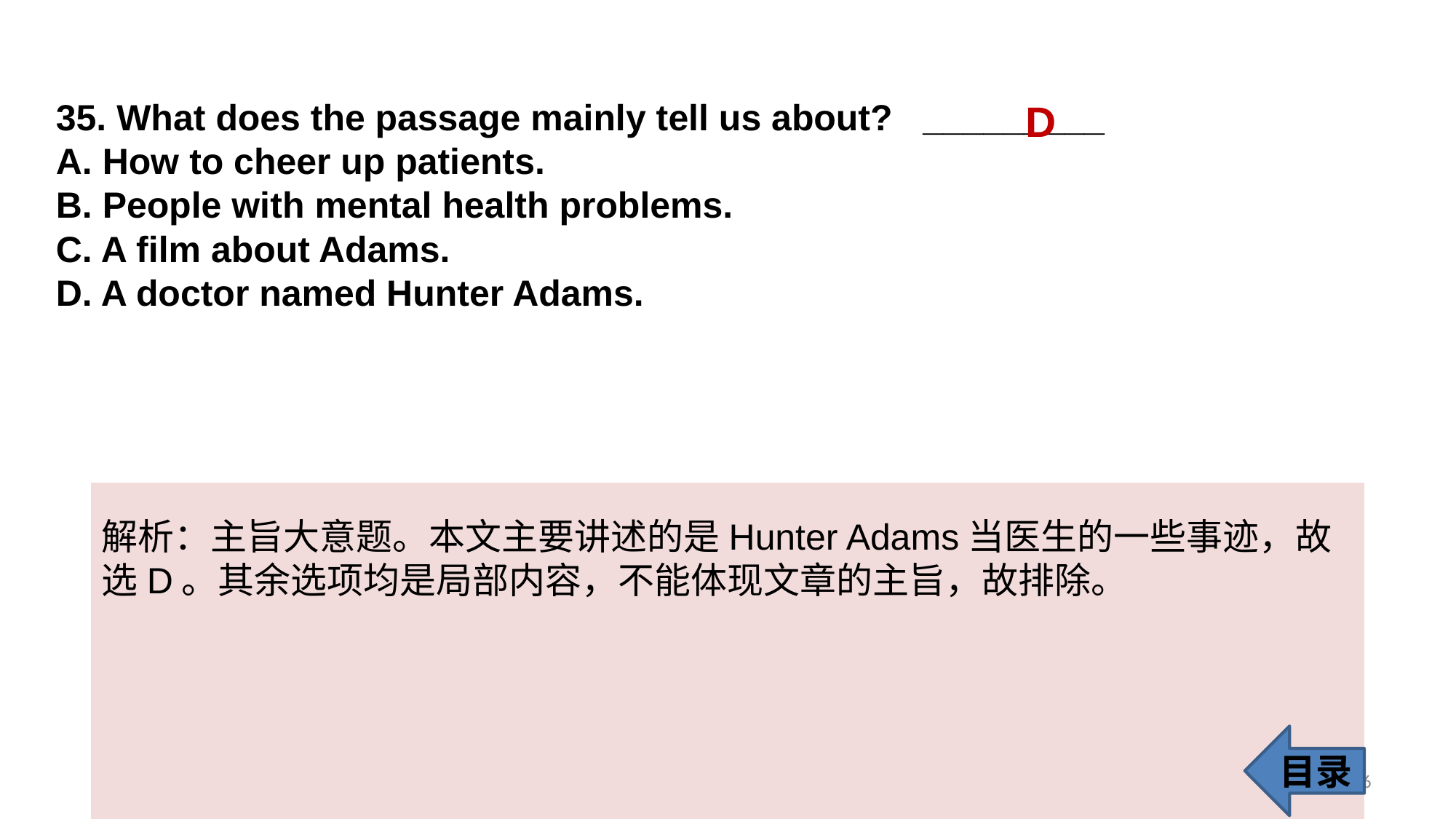

35. What does the passage mainly tell us about?   _________
A. How to cheer up patients.
B. People with mental health problems.
C. A film about Adams.
D. A doctor named Hunter Adams.
D

解析：主旨大意题。本文主要讲述的是Hunter Adams当医生的一些事迹，故选D。其余选项均是局部内容，不能体现文章的主旨，故排除。
目录
36